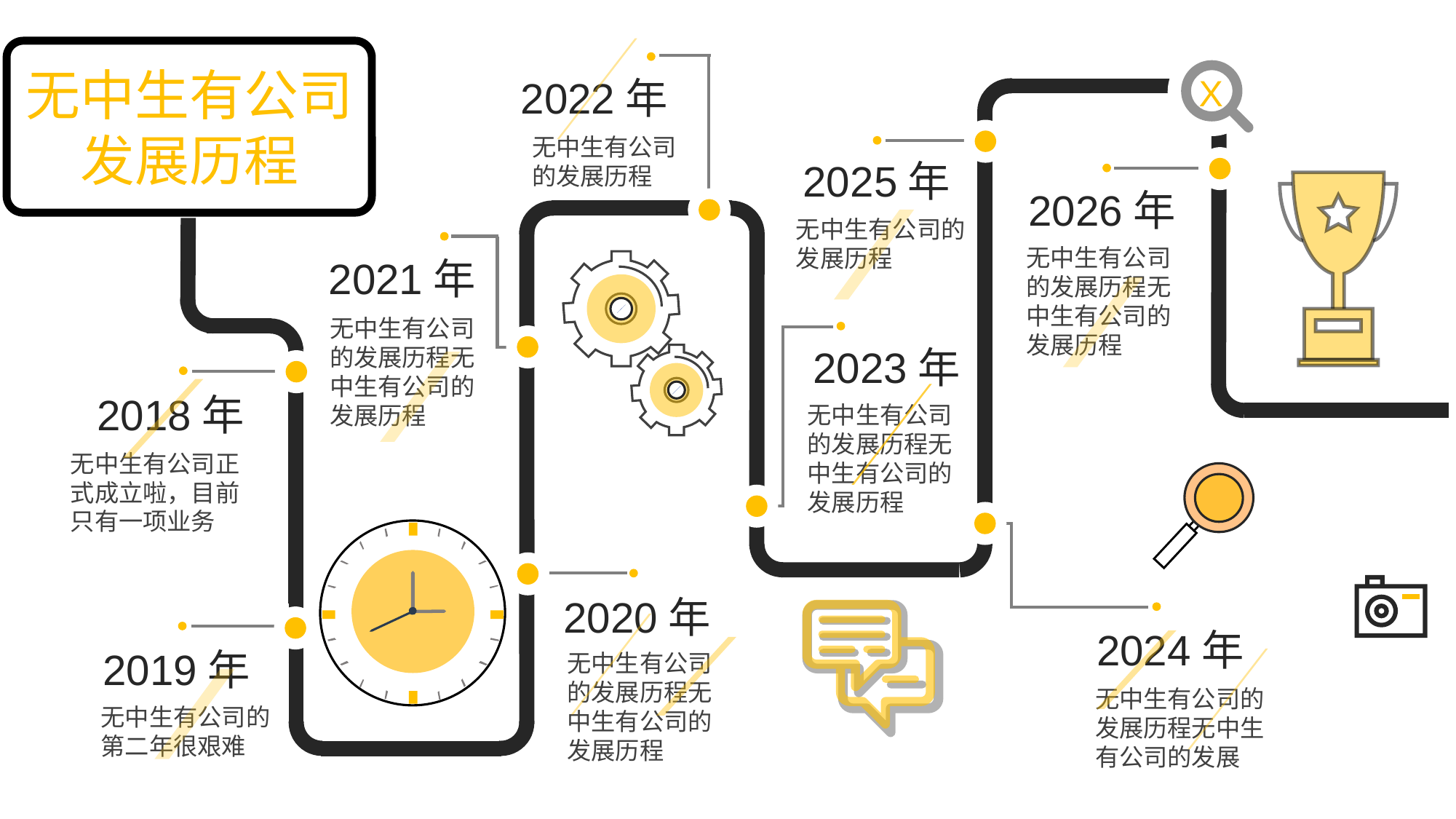

无中生有公司
发展历程

X

2022年
无中生有公司的发展历程

2025年
无中生有公司的
发展历程

2026年
无中生有公司的发展历程无中生有公司的发展历程

2021年
无中生有公司的发展历程无中生有公司的发展历程

2023年
无中生有公司的发展历程无中生有公司的发展历程

2018年
无中生有公司正式成立啦，目前只有一项业务

2020年
无中生有公司的发展历程无中生有公司的发展历程

2024年
无中生有公司的发展历程无中生有公司的发展

2019年
无中生有公司的
第二年很艰难